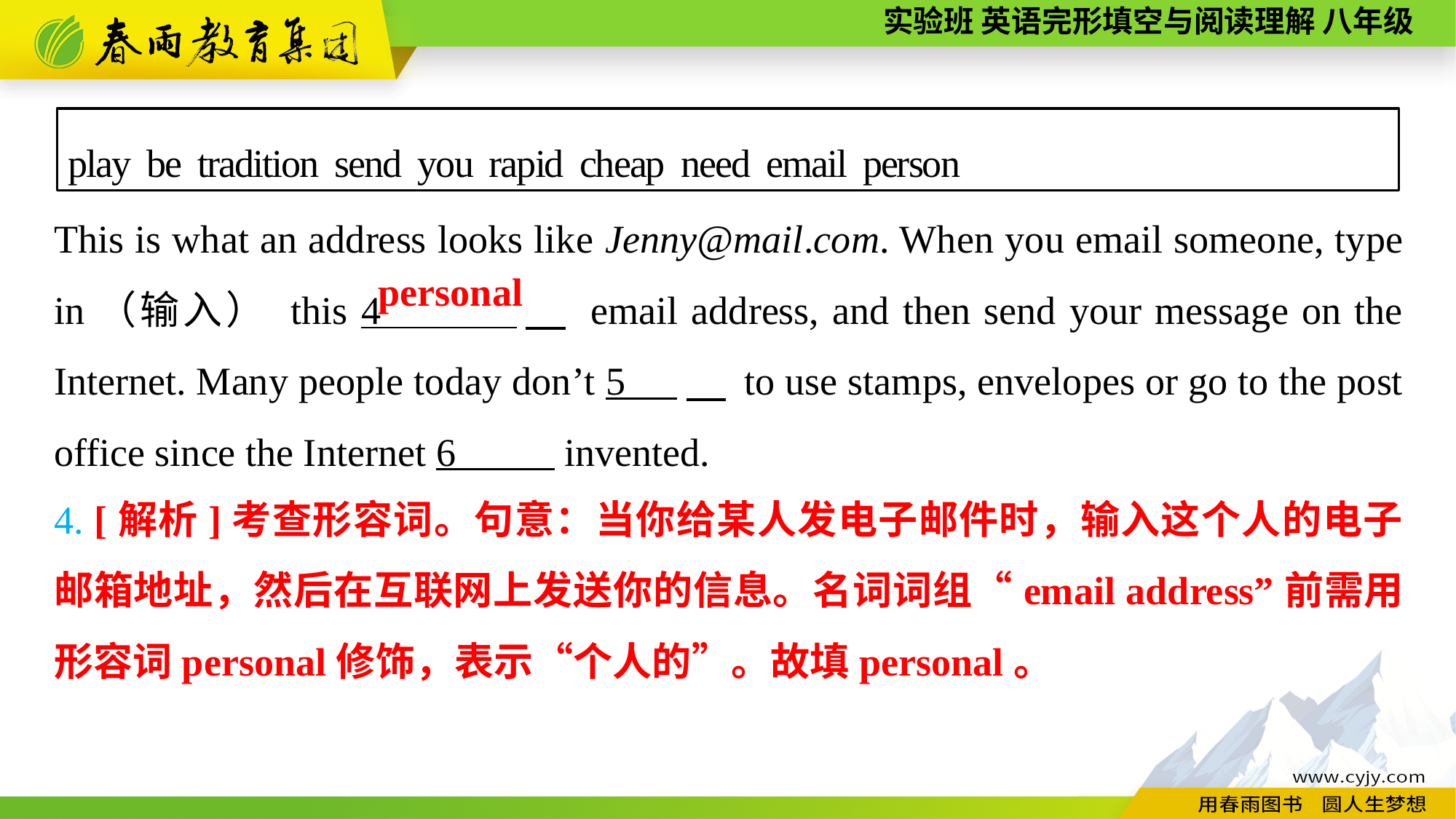

play  be  tradition  send  you  rapid  cheap  need  email  person
This is what an address looks like Jenny@mail.com. When you email someone, type in（输入） this 4          　 email address, and then send your message on the Internet. Many people today don’t 5     　 to use stamps, envelopes or go to the post office since the Internet 6           invented.
personal
4. [解析]考查形容词。句意：当你给某人发电子邮件时，输入这个人的电子邮箱地址，然后在互联网上发送你的信息。名词词组“email address”前需用形容词personal修饰，表示“个人的”。故填personal。